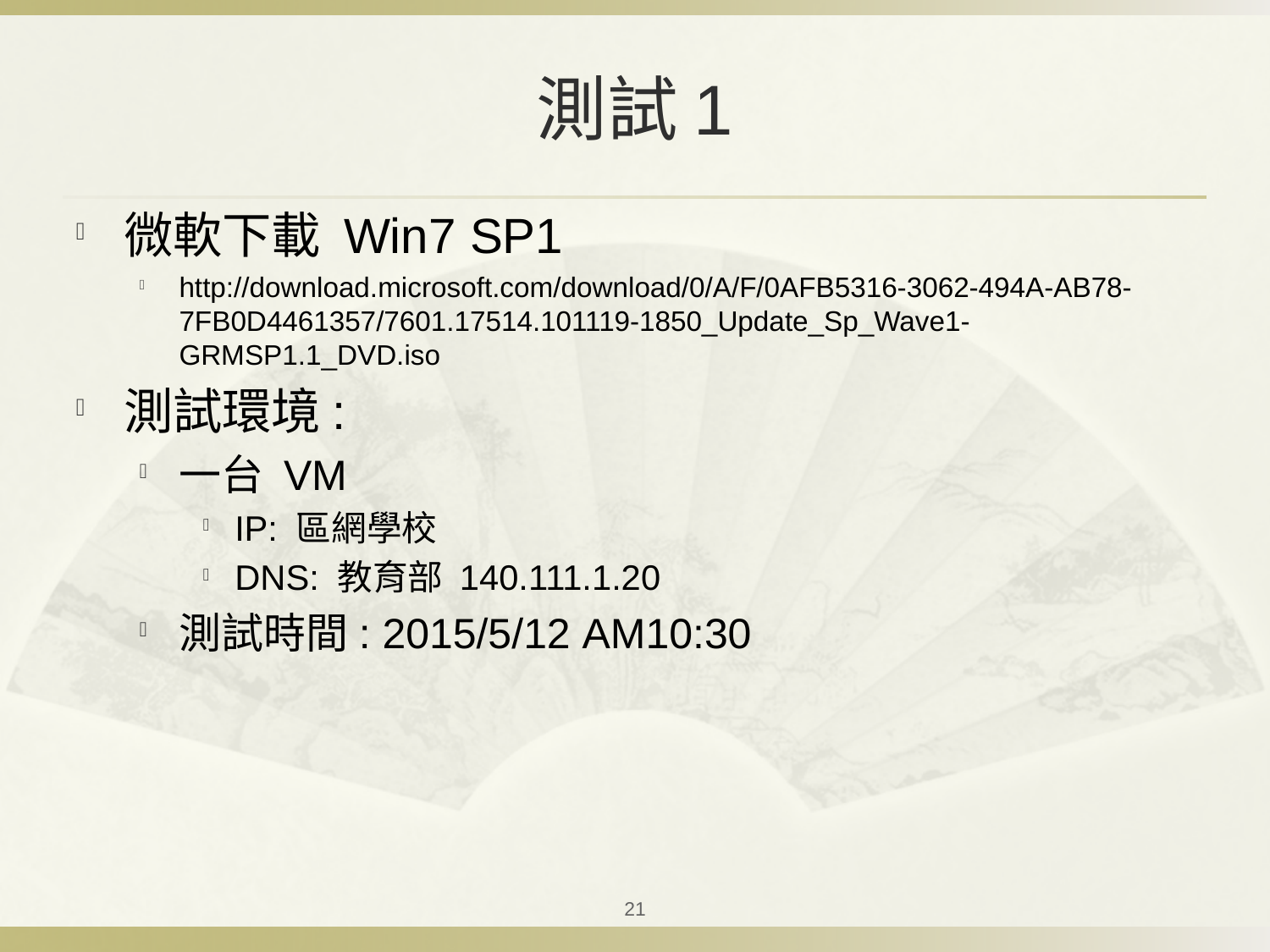

# 測試1
微軟下載 Win7 SP1
http://download.microsoft.com/download/0/A/F/0AFB5316-3062-494A-AB78-7FB0D4461357/7601.17514.101119-1850_Update_Sp_Wave1-GRMSP1.1_DVD.iso
測試環境:
一台 VM
IP: 區網學校
DNS: 教育部 140.111.1.20
測試時間: 2015/5/12 AM10:30
21